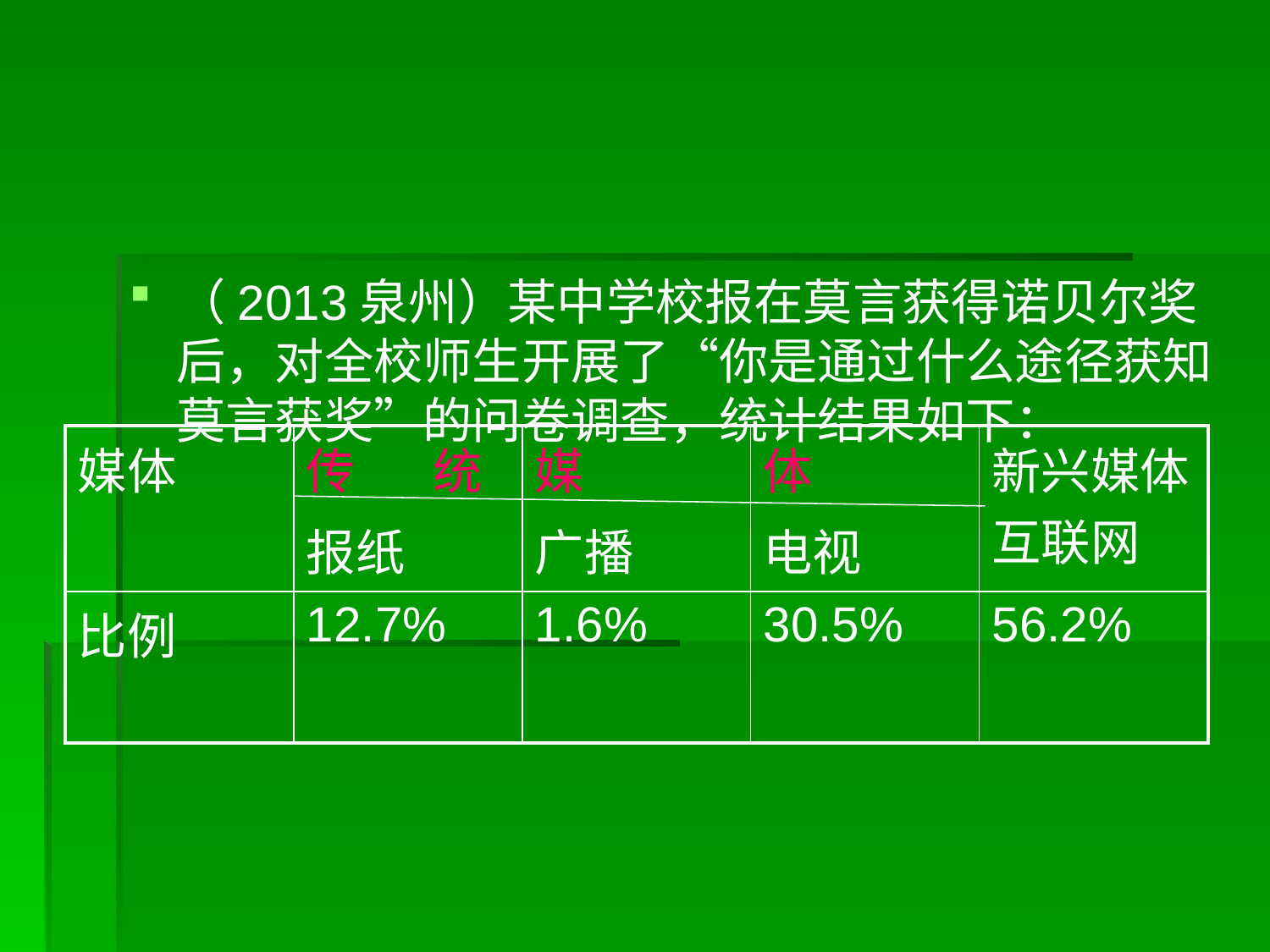

#
（2013泉州）某中学校报在莫言获得诺贝尔奖后，对全校师生开展了“你是通过什么途径获知莫言获奖”的问卷调查，统计结果如下：
| 媒体 | 传 统 报纸 | 媒 广播 | 体 电视 | 新兴媒体互联网 |
| --- | --- | --- | --- | --- |
| 比例 | 12.7% | 1.6% | 30.5% | 56.2% |